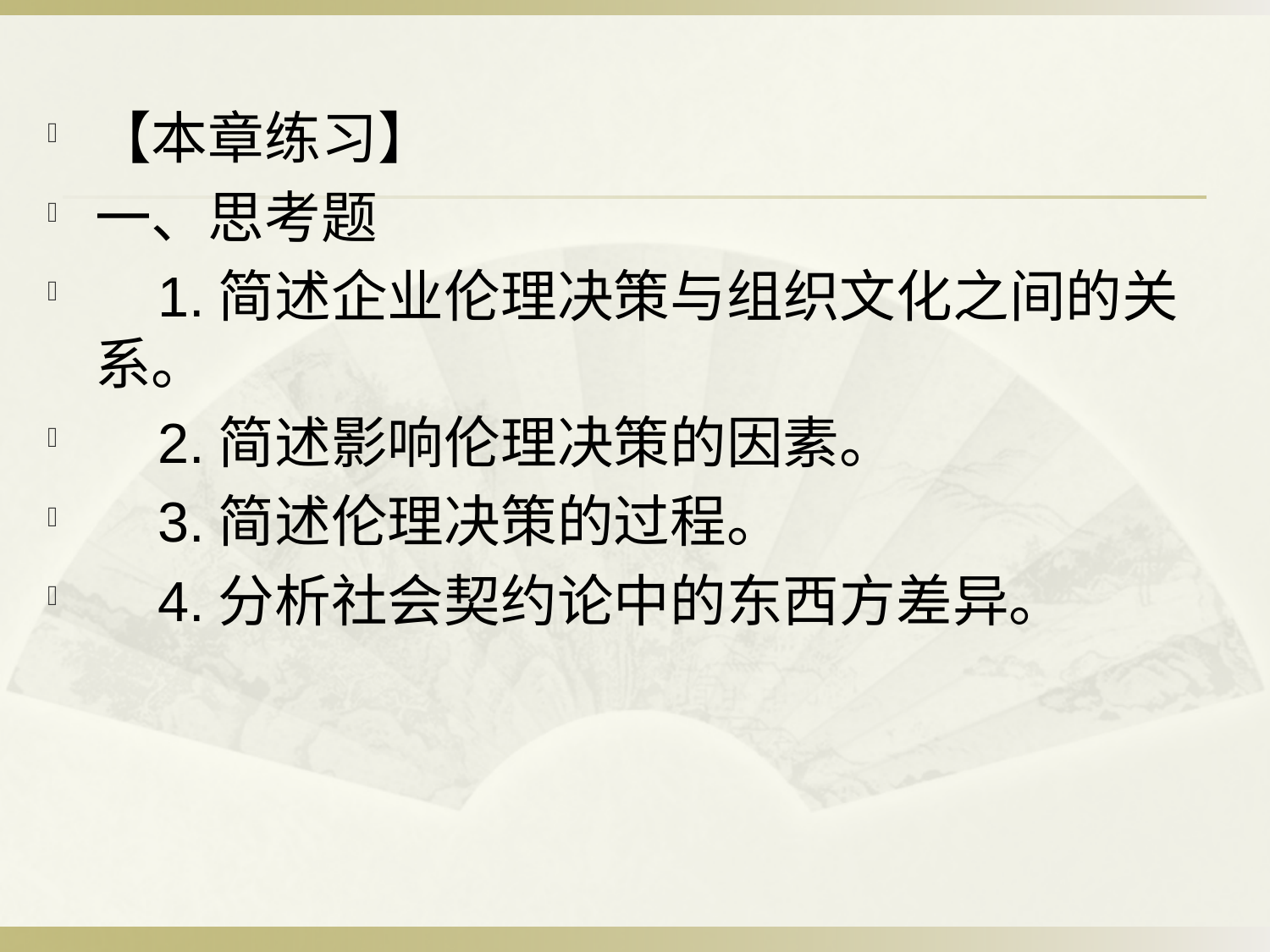

#
【本章练习】
一、思考题
    1.简述企业伦理决策与组织文化之间的关系。
    2.简述影响伦理决策的因素。
    3.简述伦理决策的过程。
    4.分析社会契约论中的东西方差异。